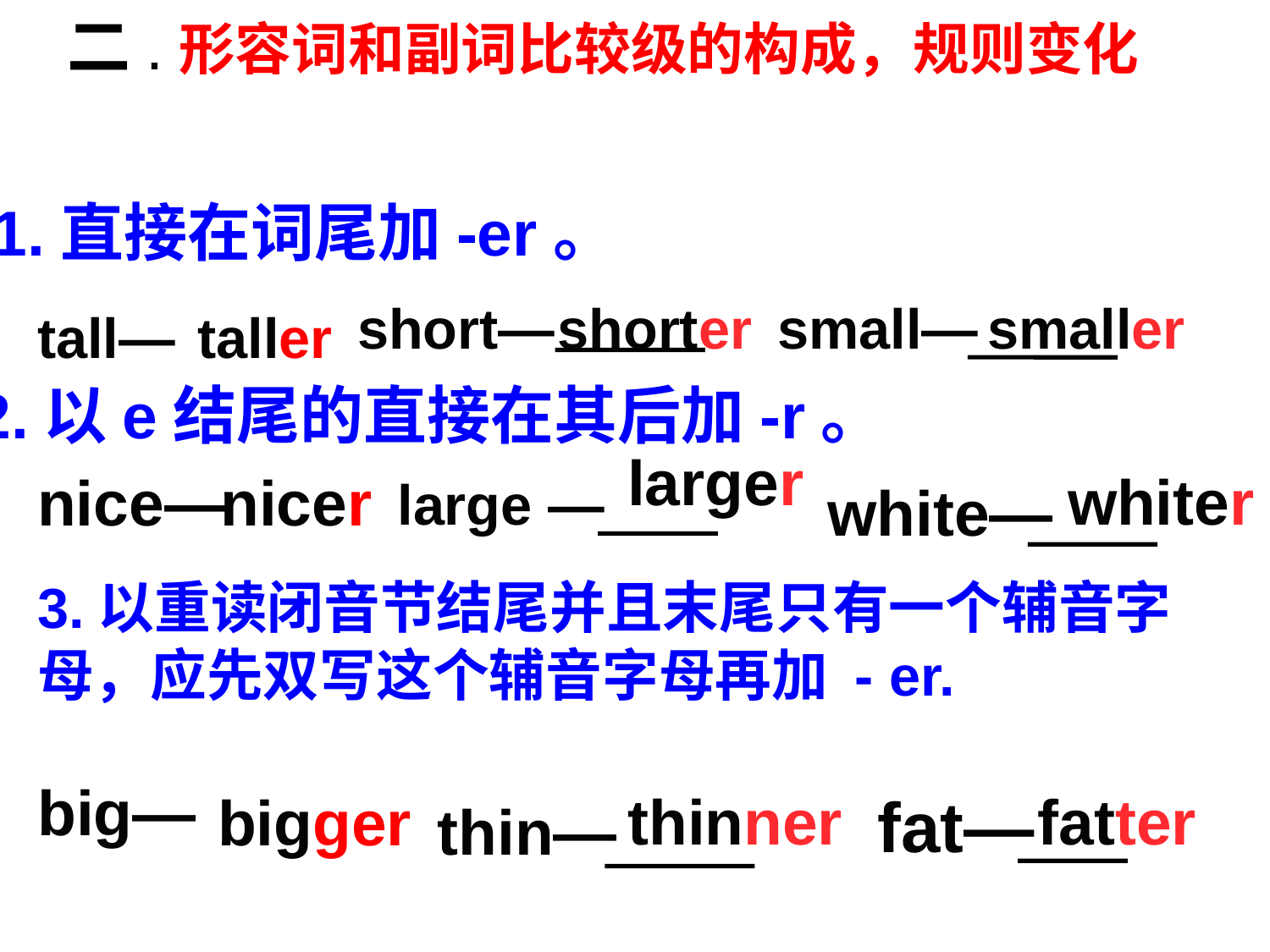

二.形容词和副词比较级的构成，规则变化
1.直接在词尾加-er。
short—

shorter
small—

smaller
tall—
taller
2.以e结尾的直接在其后加-r。
larger
whiter
nice—
nicer
large —

white—

3.以重读闭音节结尾并且末尾只有一个辅音字母，应先双写这个辅音字母再加 - er.
big—
thinner
fatter
bigger
fat—

thin—